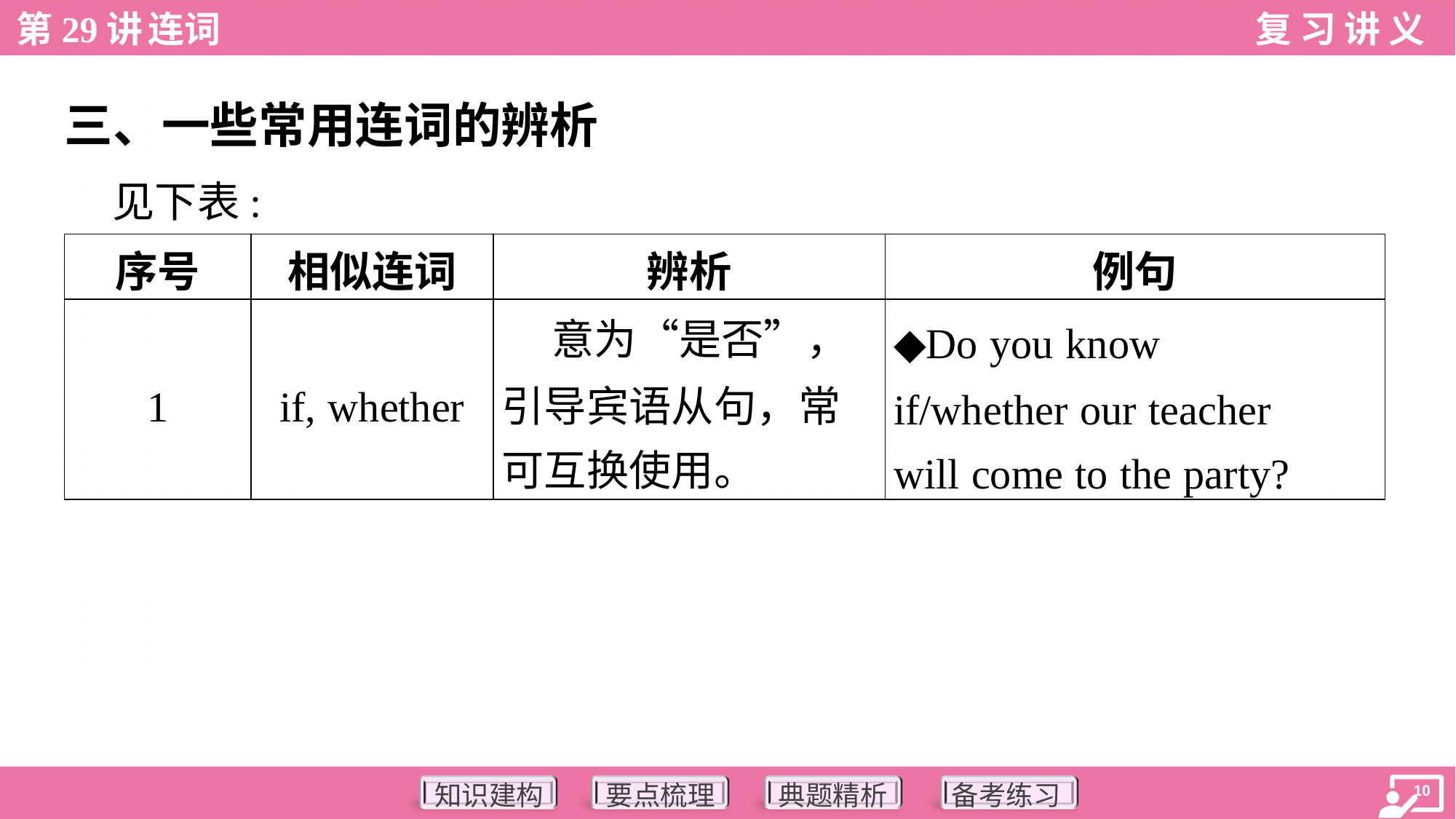

三、一些常用连词的辨析
    见下表:
| 序号 | 相似连词 | 辨析 | 例句 |
| --- | --- | --- | --- |
| 1 | if, whether | 意为“是否”， 引导宾语从句，常 可互换使用。 | ◆Do you know if/whether our teacher will come to the party? |